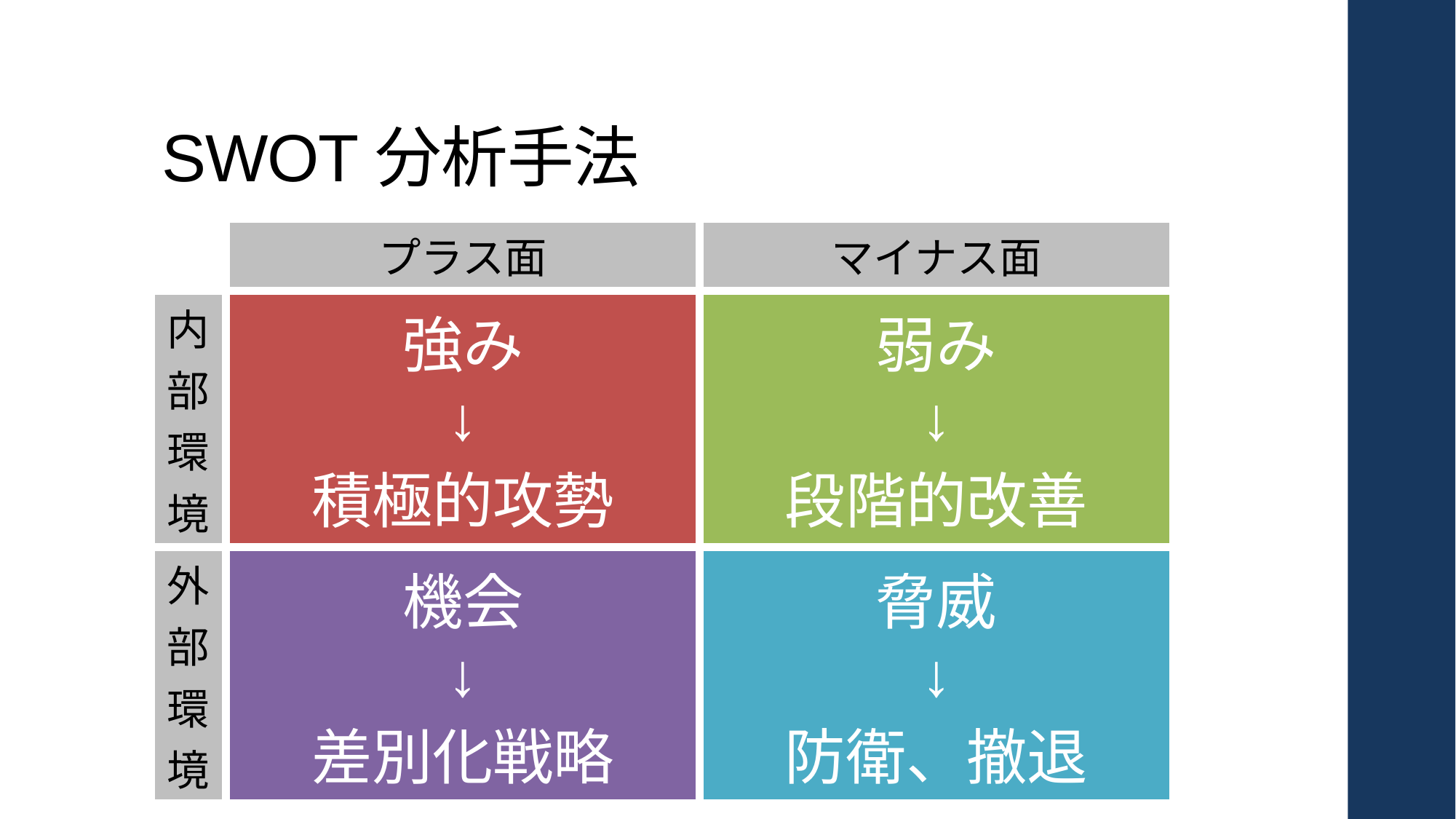

# SWOT分析手法
|  | プラス面 | マイナス面 |
| --- | --- | --- |
| 内部環境 | 強み ↓ 積極的攻勢 | 弱み ↓ 段階的改善 |
| 外部環境 | 機会 ↓ 差別化戦略 | 脅威 ↓ 防衛、撤退 |